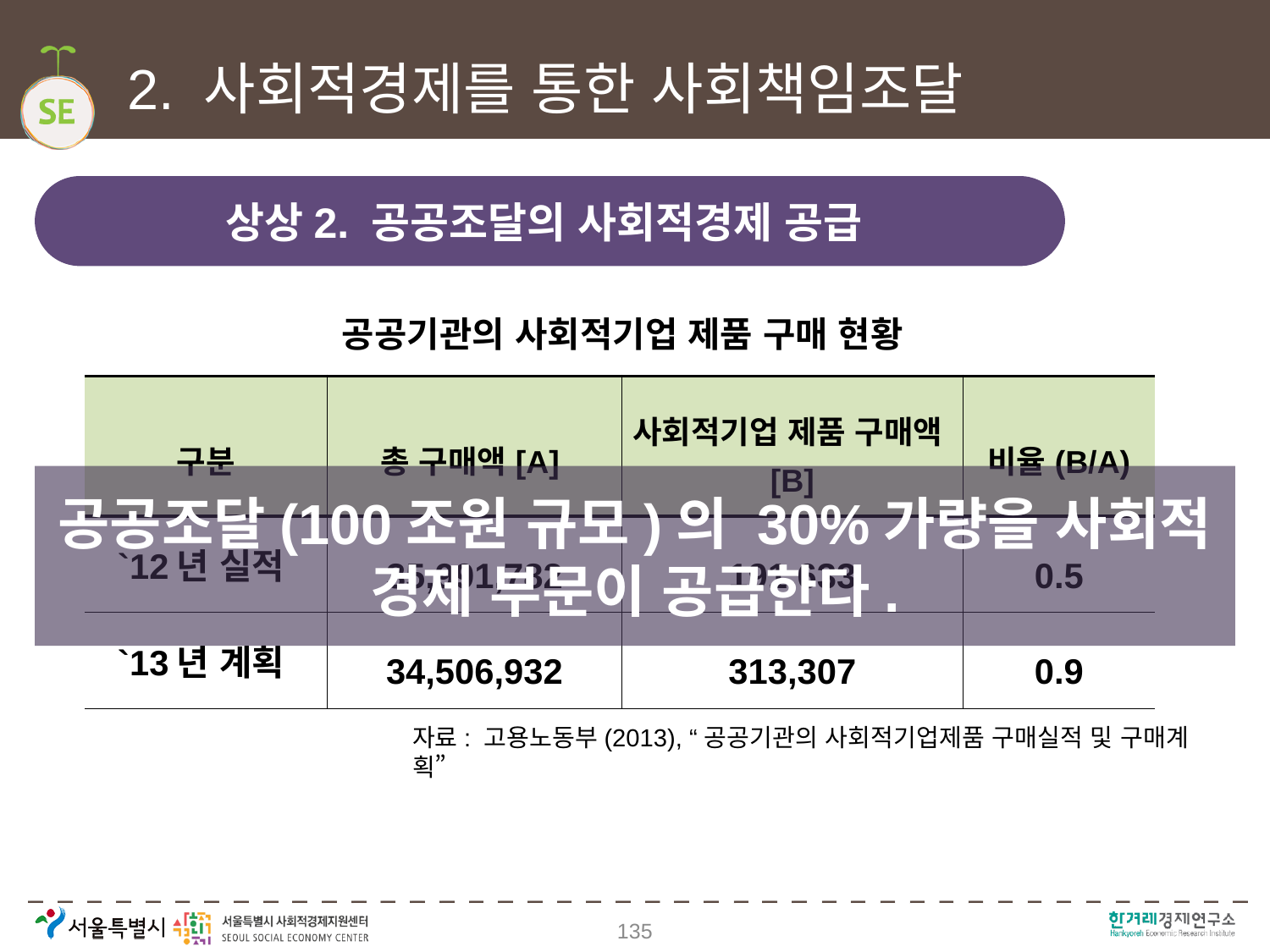

# 2. 사회적경제를 통한 사회책임조달
상상2. 공공조달의 사회적경제 공급
공공기관의 사회적기업 제품 구매 현황
| 구분 | 총 구매액[A] | 사회적기업 제품 구매액[B] | 비율(B/A) |
| --- | --- | --- | --- |
| `12년 실적 | 35,991,782 | 191,633 | 0.5 |
| `13년 계획 | 34,506,932 | 313,307 | 0.9 |
공공조달(100조원 규모)의 30%가량을 사회적 경제 부문이 공급한다.
자료: 고용노동부(2013), “공공기관의 사회적기업제품 구매실적 및 구매계획”
135